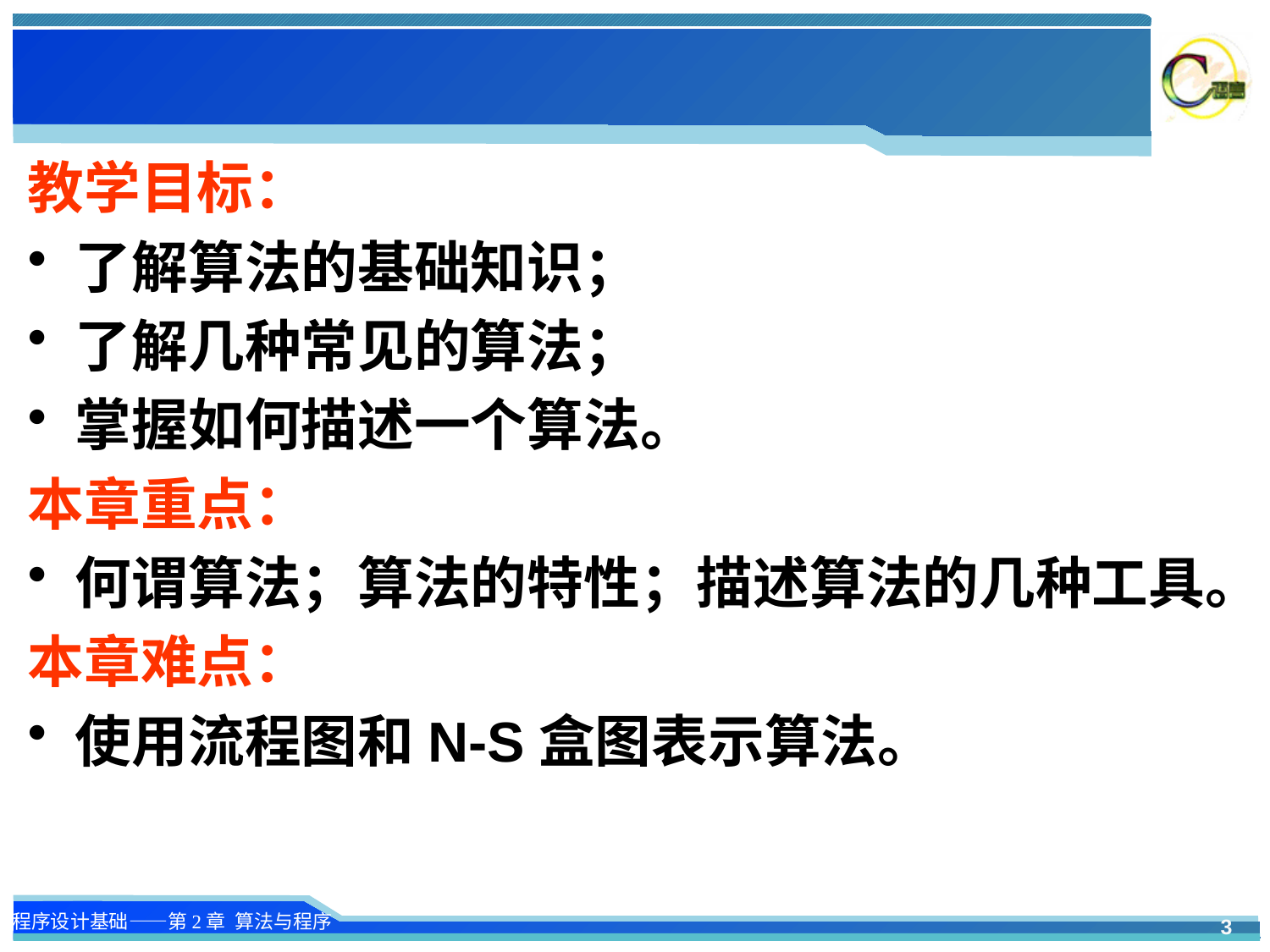

教学目标：
了解算法的基础知识；
了解几种常见的算法；
掌握如何描述一个算法。
本章重点：
何谓算法；算法的特性；描述算法的几种工具。
本章难点：
使用流程图和N-S盒图表示算法。
3